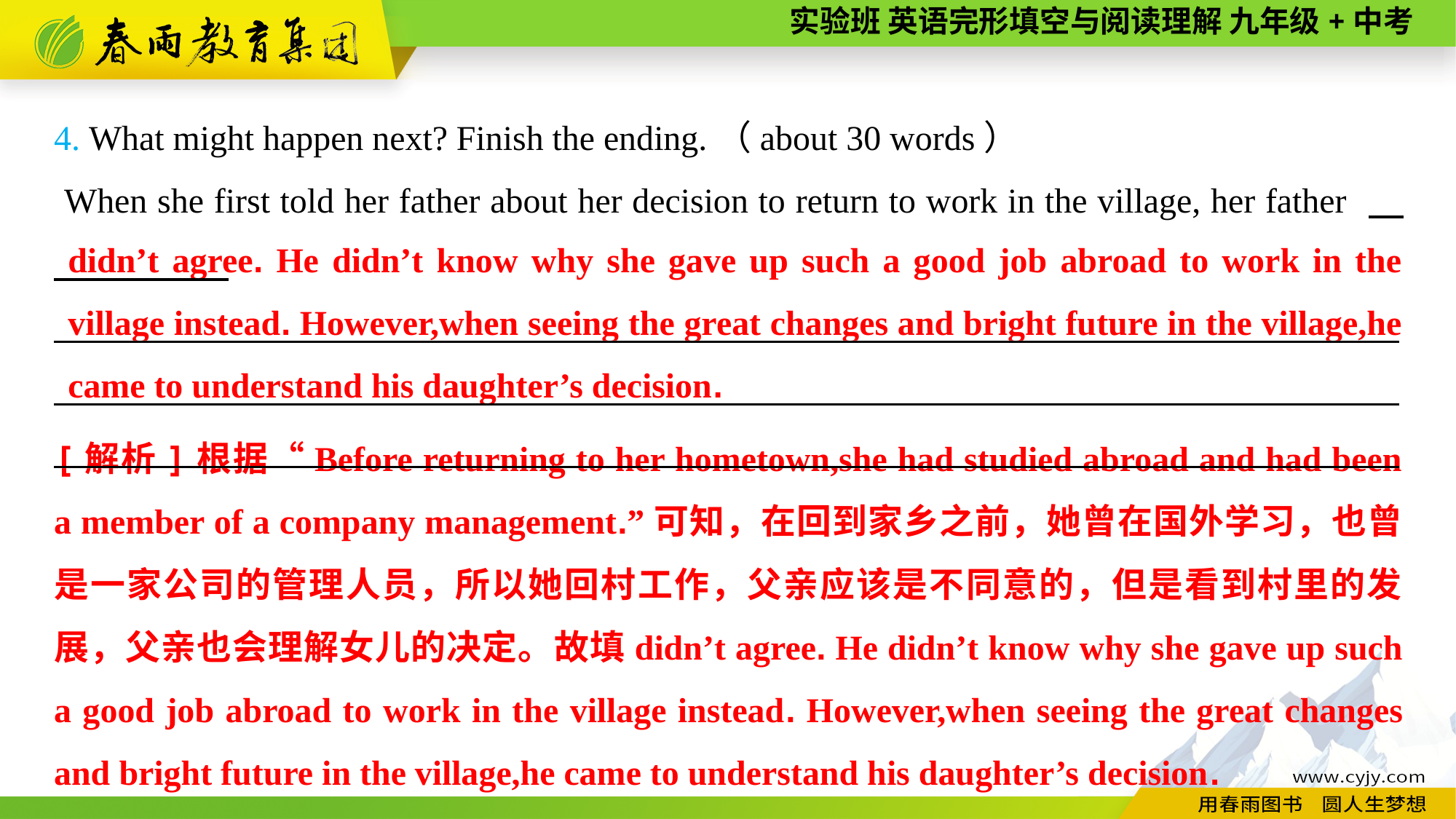

4. What might happen next? Finish the ending.（about 30 words）
 When she first told her father about her decision to return to work in the village, her father
_______________________________________________________________________________________________________________________________________________________________________________________________________________________________________
didn’t agree. He didn’t know why she gave up such a good job abroad to work in the village instead. However,when seeing the great changes and bright future in the village,he came to understand his daughter’s decision.
[解析]根据“Before returning to her hometown,she had studied abroad and had been a member of a company management.”可知，在回到家乡之前，她曾在国外学习，也曾是一家公司的管理人员，所以她回村工作，父亲应该是不同意的，但是看到村里的发展，父亲也会理解女儿的决定。故填didn’t agree. He didn’t know why she gave up such a good job abroad to work in the village instead. However,when seeing the great changes and bright future in the village,he came to understand his daughter’s decision.